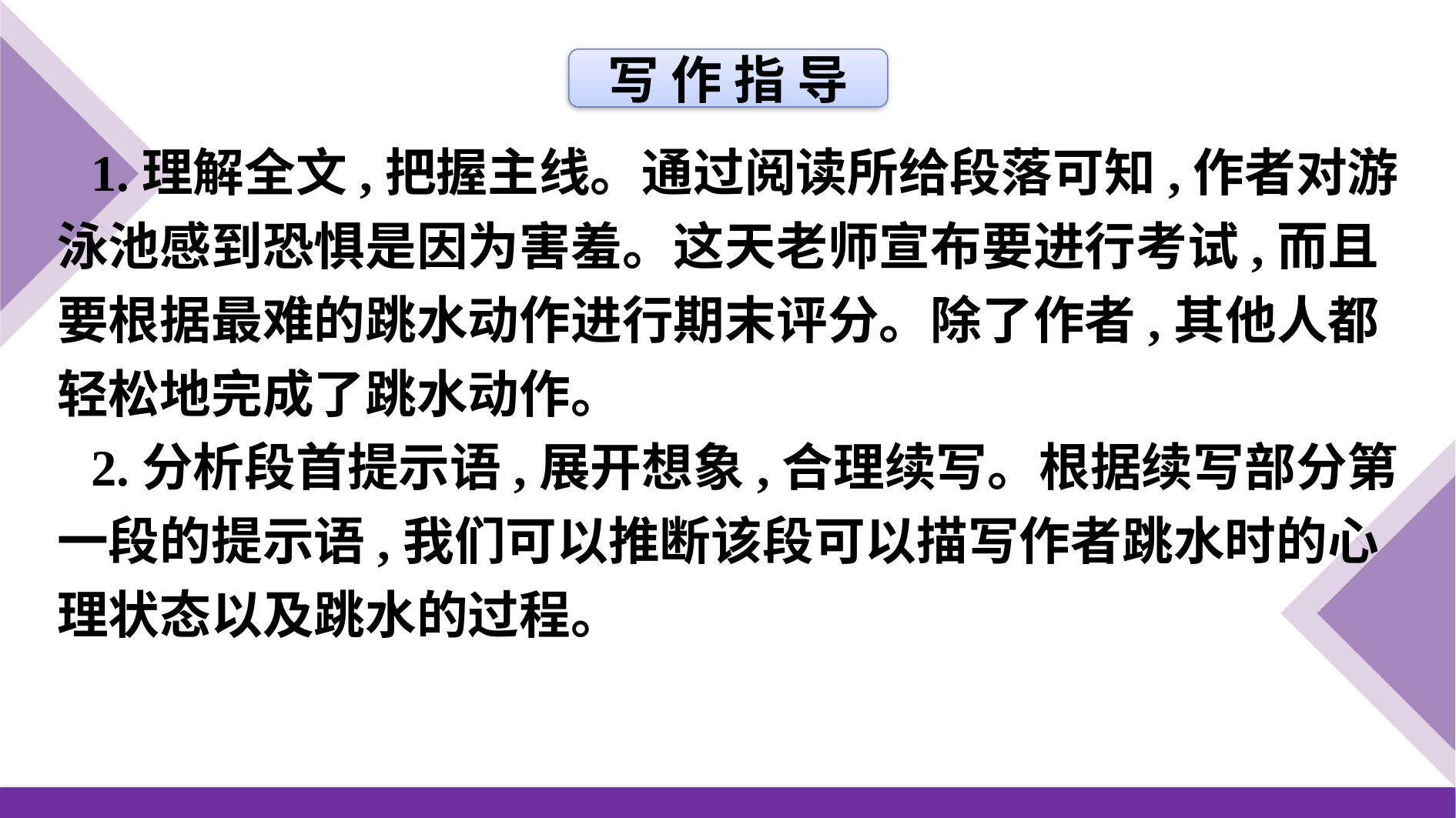

写 作 指 导
1.理解全文,把握主线。通过阅读所给段落可知,作者对游泳池感到恐惧是因为害羞。这天老师宣布要进行考试,而且要根据最难的跳水动作进行期末评分。除了作者,其他人都轻松地完成了跳水动作。
2.分析段首提示语,展开想象,合理续写。根据续写部分第一段的提示语,我们可以推断该段可以描写作者跳水时的心理状态以及跳水的过程。